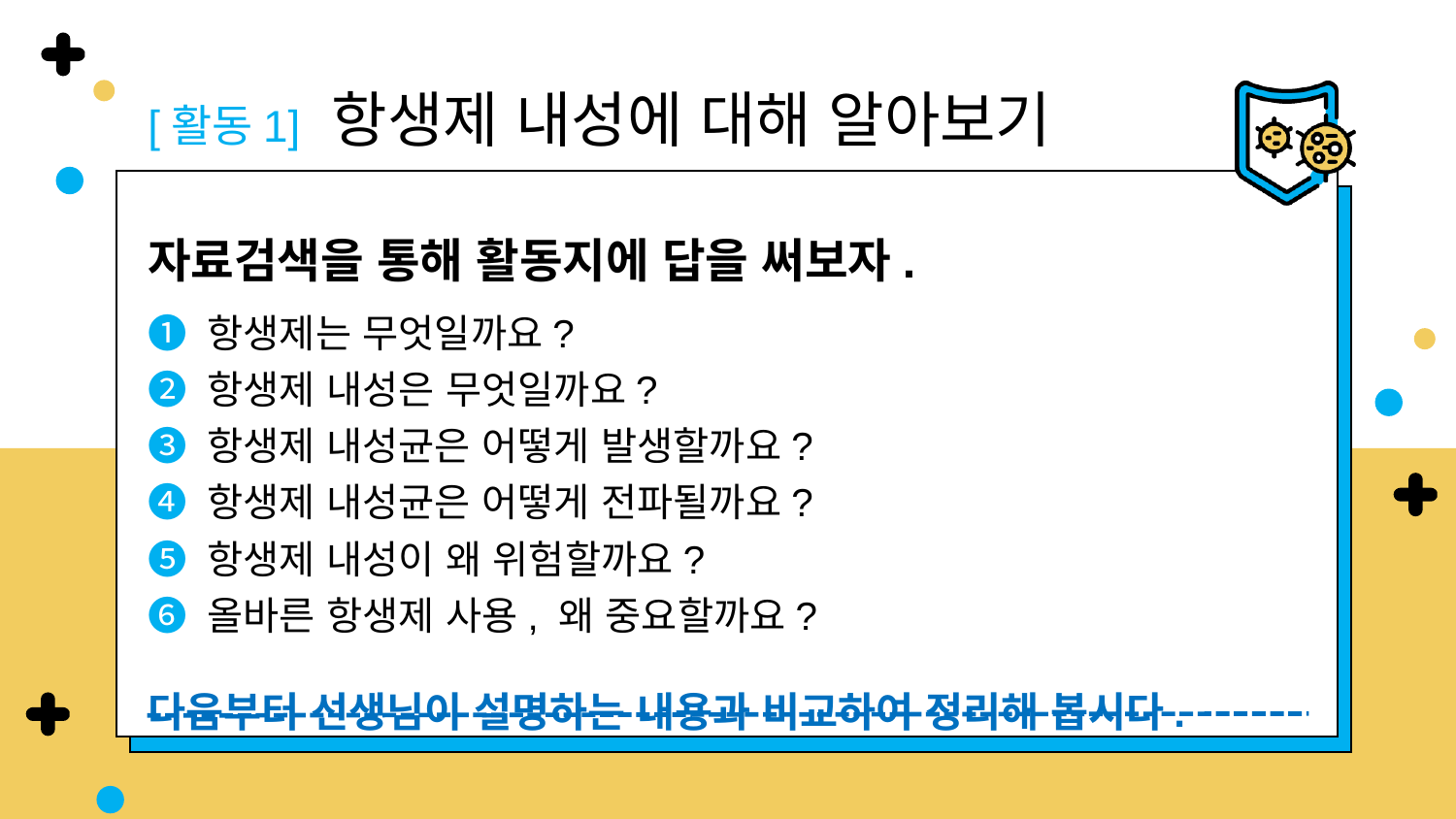

[활동1] 항생제 내성에 대해 알아보기
자료검색을 통해 활동지에 답을 써보자.
➊ 항생제는 무엇일까요?
➋ 항생제 내성은 무엇일까요?
➌ 항생제 내성균은 어떻게 발생할까요?
➍ 항생제 내성균은 어떻게 전파될까요?
➎ 항생제 내성이 왜 위험할까요?
➏ 올바른 항생제 사용, 왜 중요할까요?
다음부터 선생님이 설명하는 내용과 비교하여 정리해 봅시다.